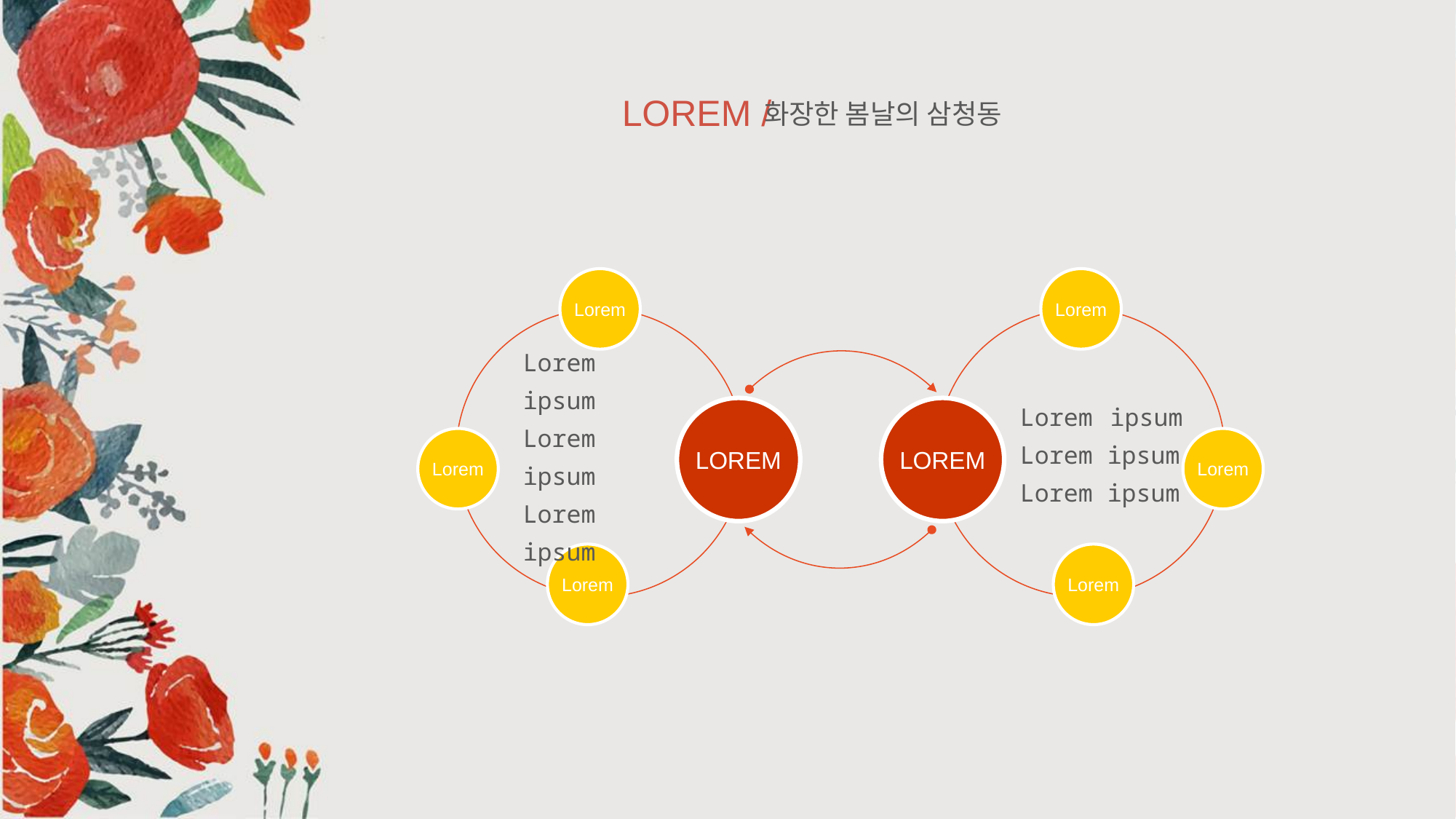

LOREM /
화장한 봄날의 삼청동
Lorem
Lorem

Lorem ipsum
Lorem ipsum
Lorem ipsum
Lorem ipsum
Lorem ipsum
Lorem ipsum
LOREM
LOREM
Lorem
Lorem
Lorem
Lorem